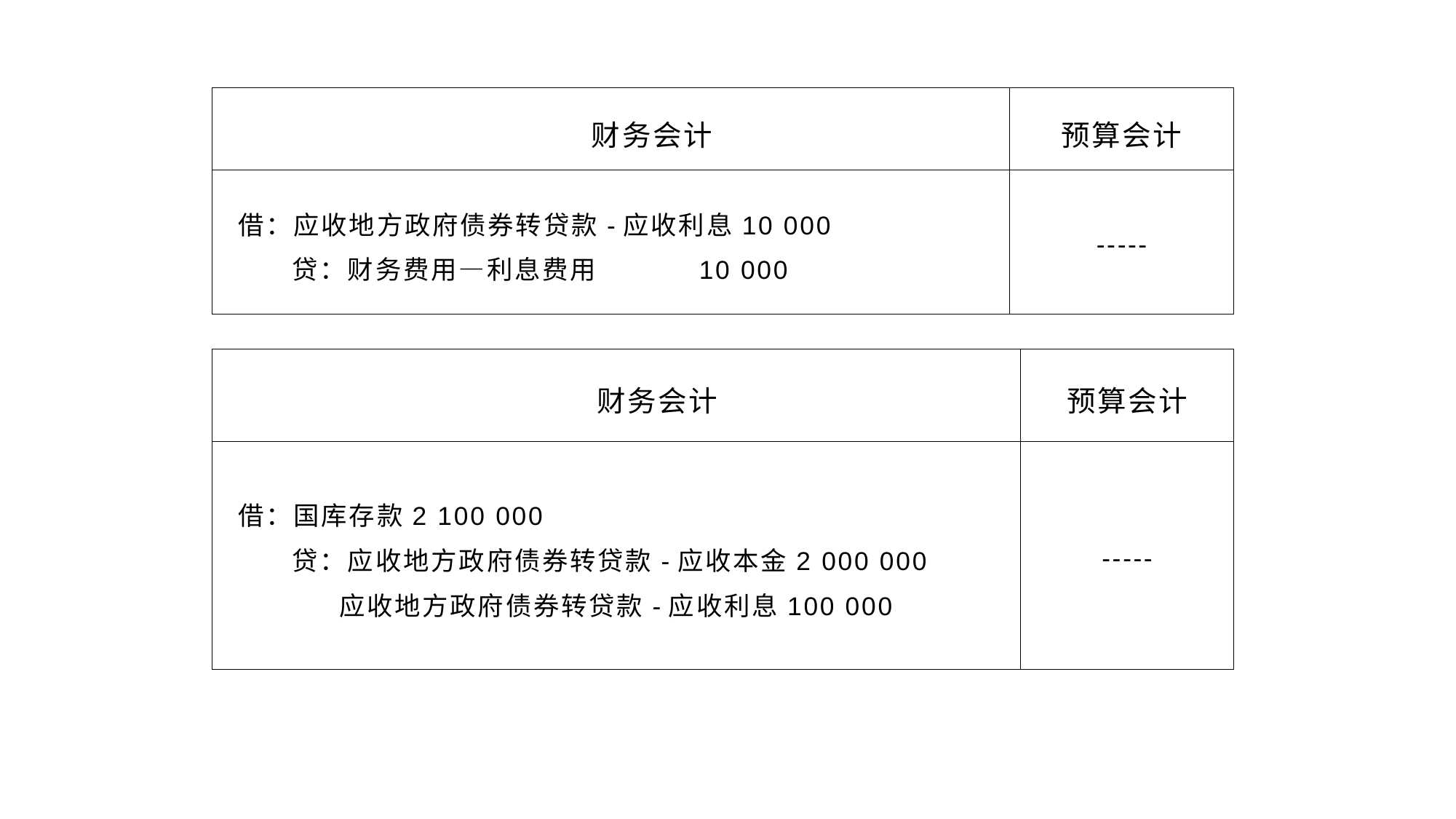

| 财务会计 | 预算会计 |
| --- | --- |
| 借：应收地方政府债券转贷款-应收利息10 000 贷：财务费用—利息费用 10 000 | ----- |
| 财务会计 | 预算会计 |
| --- | --- |
| 借：国库存款2 100 000 贷：应收地方政府债券转贷款-应收本金2 000 000 应收地方政府债券转贷款-应收利息100 000 | ----- |